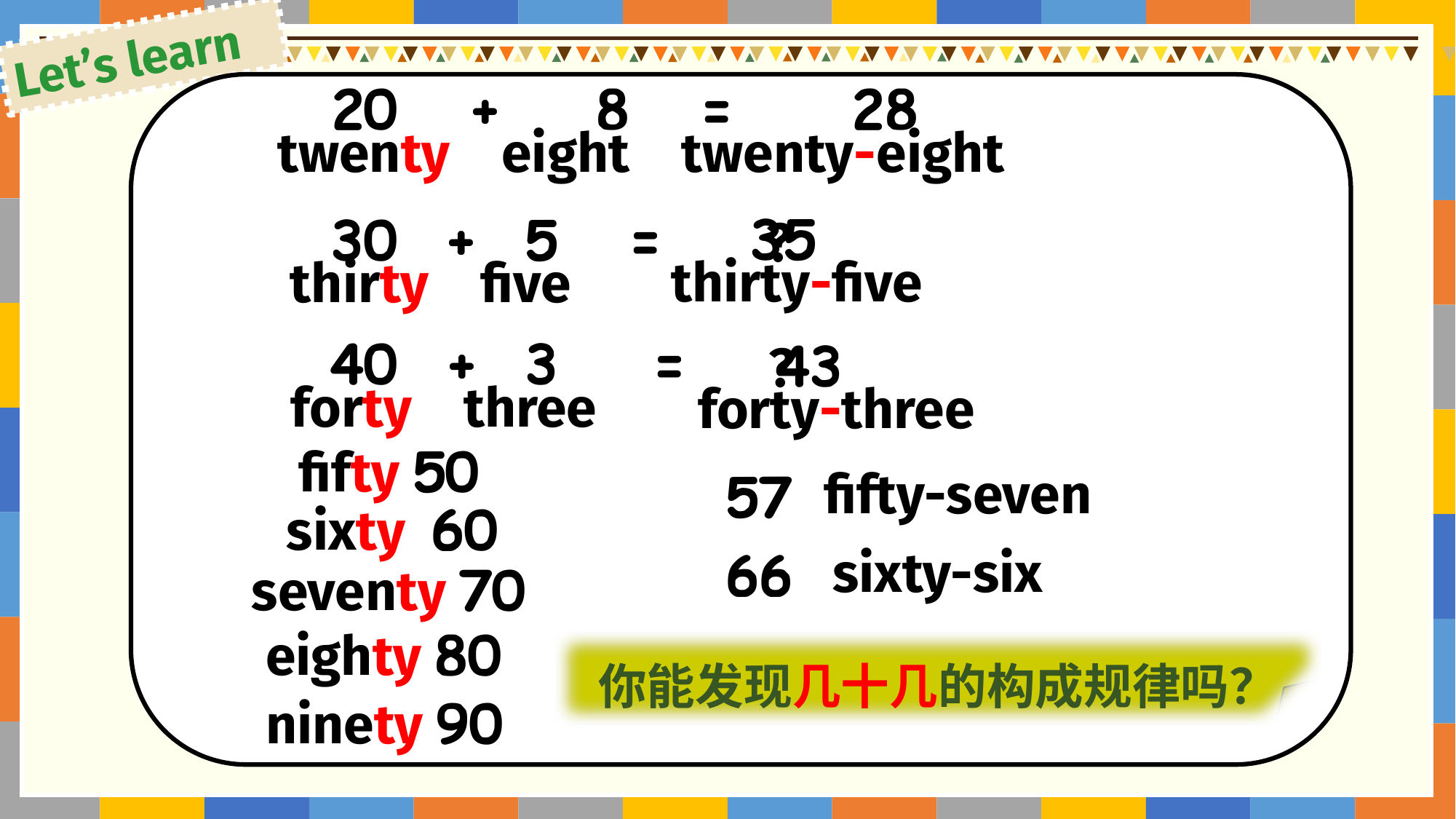

Let’s learn

    20   +    8   =     28
twenty    eight    twenty-eight

      35
thirty-five

   30  +  5   =
thirty    five

   ?

   40  +  3    =
forty    three

      43
forty-three

   ?

  fifty 50

sixty  60

      fifty-seven

      57

seventy 70

      sixty-six

      66

eighty 80

你能发现几十几的构成规律吗？

ninety 90

20